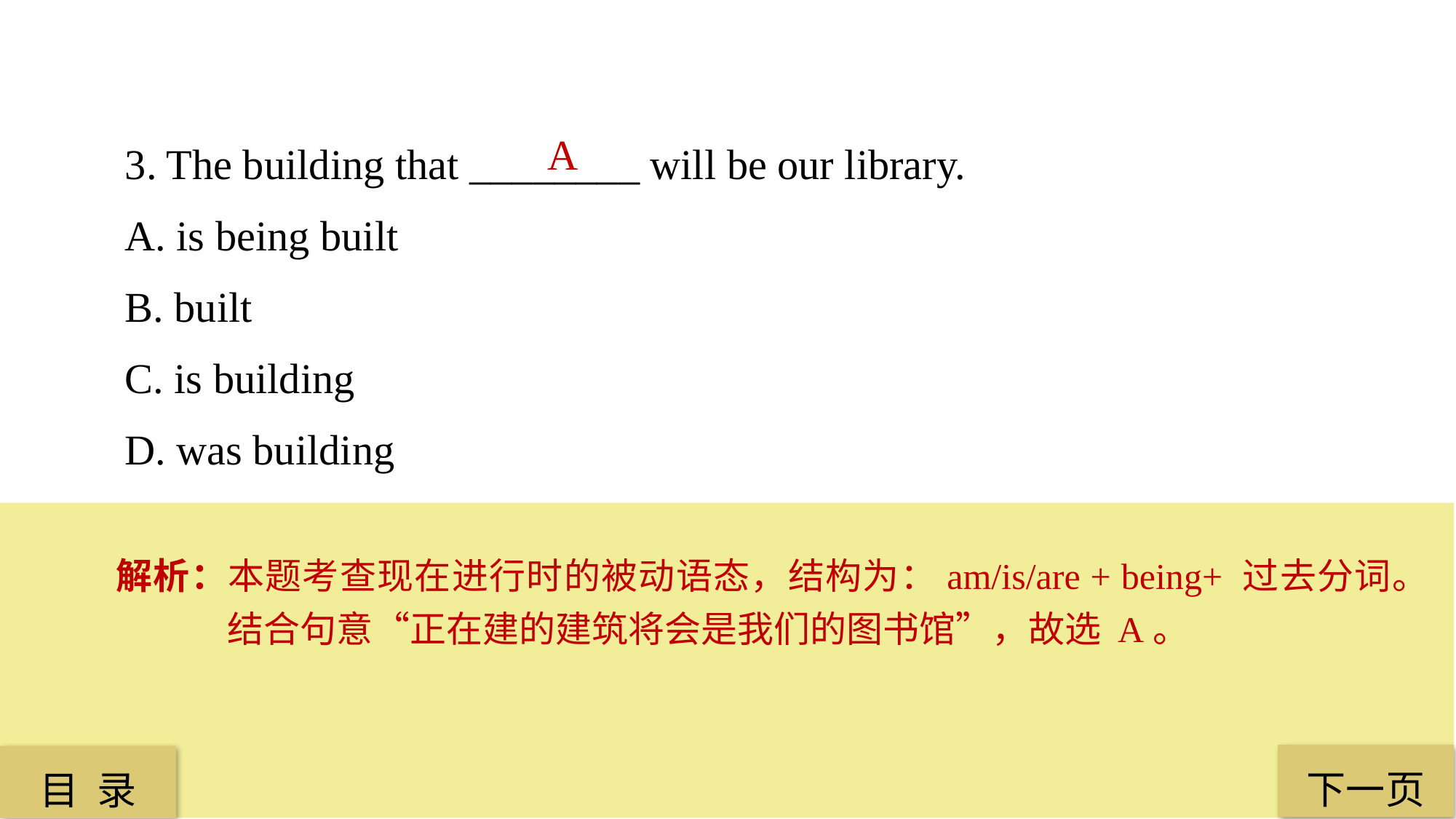

3. The building that ________ will be our library.
A. is being built
B. built
C. is building
D. was building
A
解析：本题考查现在进行时的被动语态，结构为：am/is/are + being+ 过去分词。结合句意“正在建的建筑将会是我们的图书馆”，故选 A。